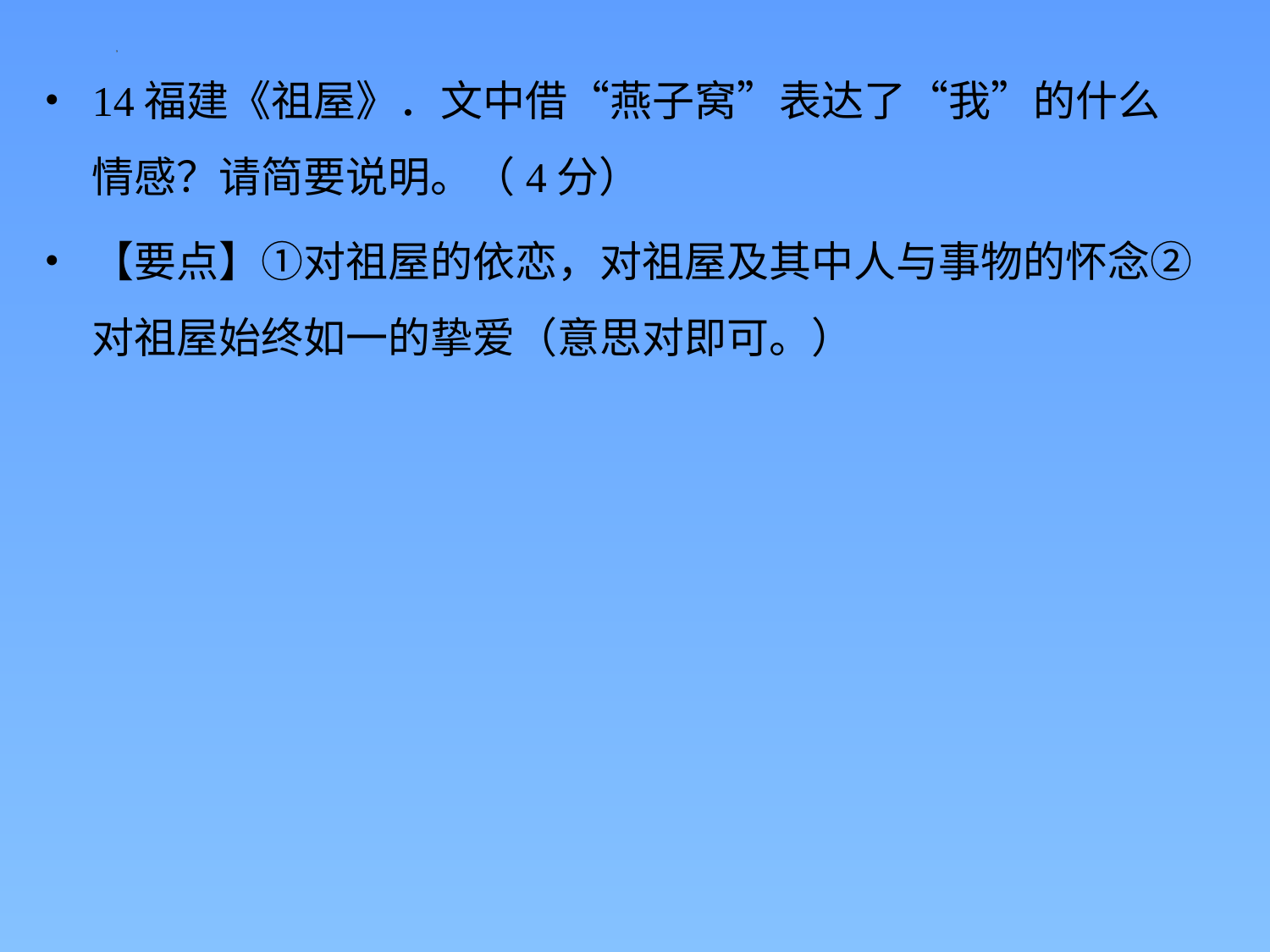

14福建《祖屋》．文中借“燕子窝”表达了“我”的什么情感？请简要说明。（4分）
【要点】①对祖屋的依恋，对祖屋及其中人与事物的怀念②对祖屋始终如一的挚爱（意思对即可。）